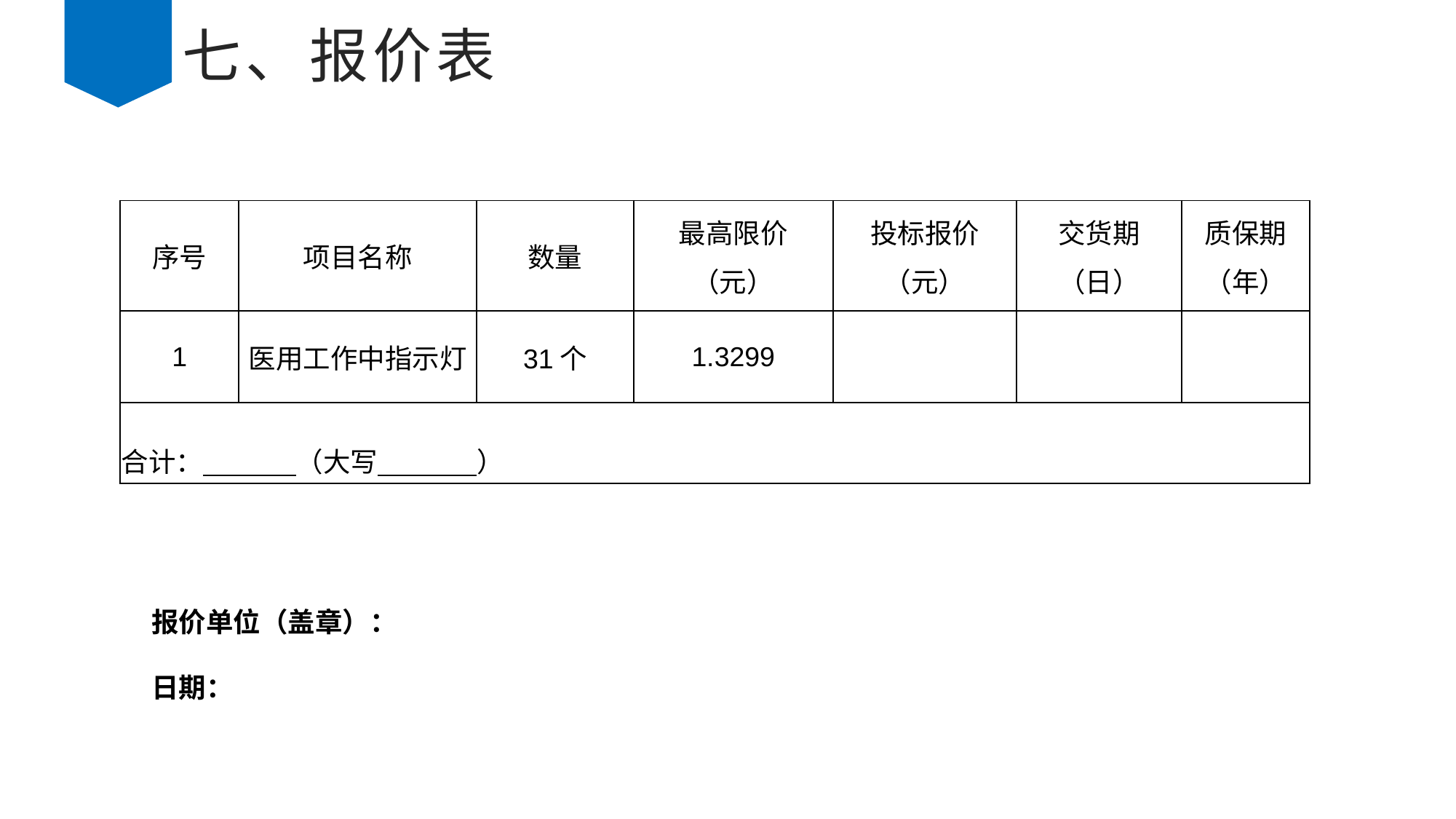

# 七、报价表

| 序号 | 项目名称 | 数量 | 最高限价 （元） | 投标报价 （元） | 交货期 （日） | 质保期 （年） |
| --- | --- | --- | --- | --- | --- | --- |
| 1 | 医用工作中指示灯 | 31个 | 1.3299 |  |  |  |
| 合计： （大写 ） |  |  |  |  |  |  |
报价单位（盖章）：

日期：